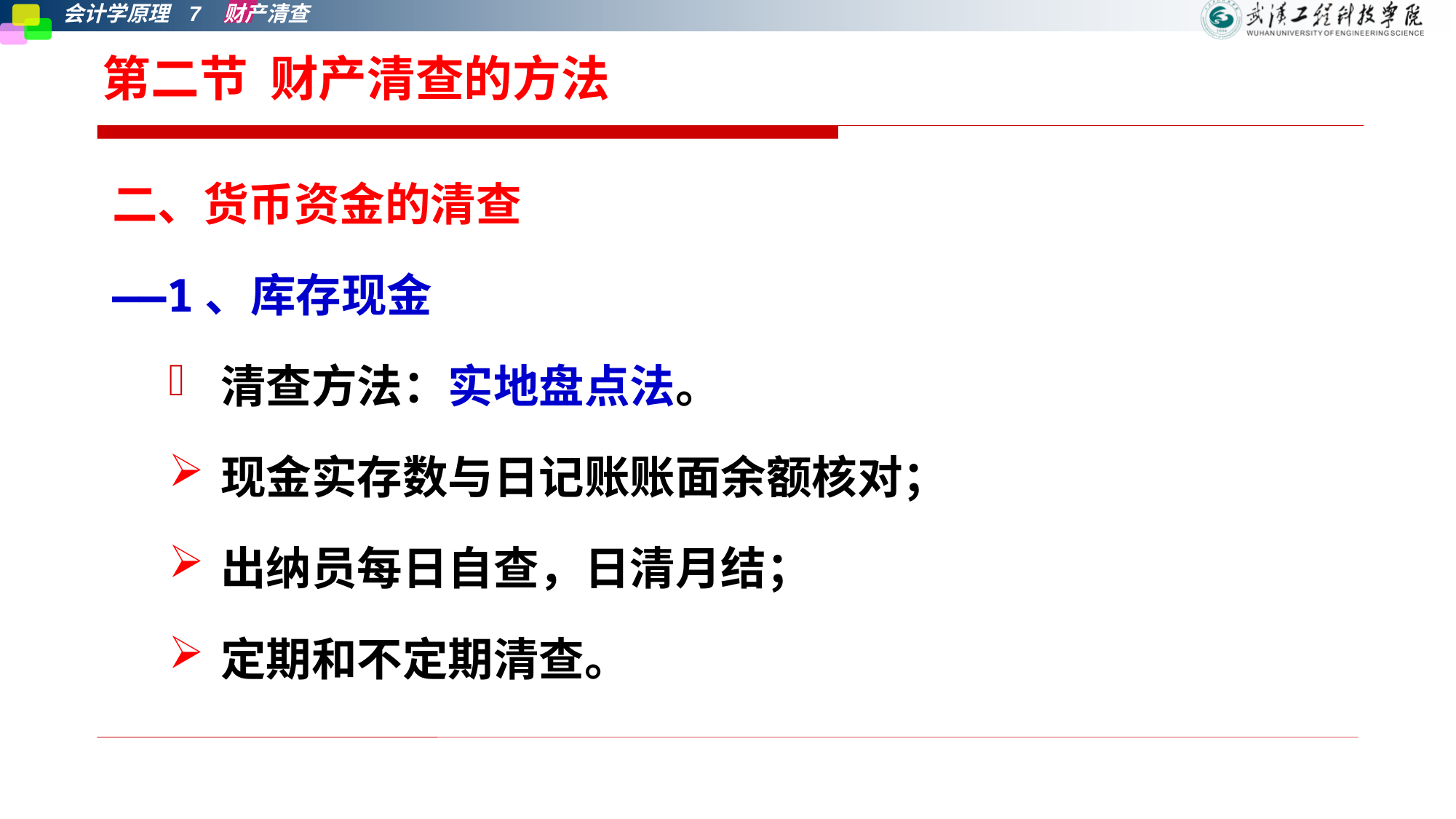

# 第二节  财产清查的方法
二、货币资金的清查
——1、库存现金
清查方法：实地盘点法。
现金实存数与日记账账面余额核对；
出纳员每日自查，日清月结；
定期和不定期清查。